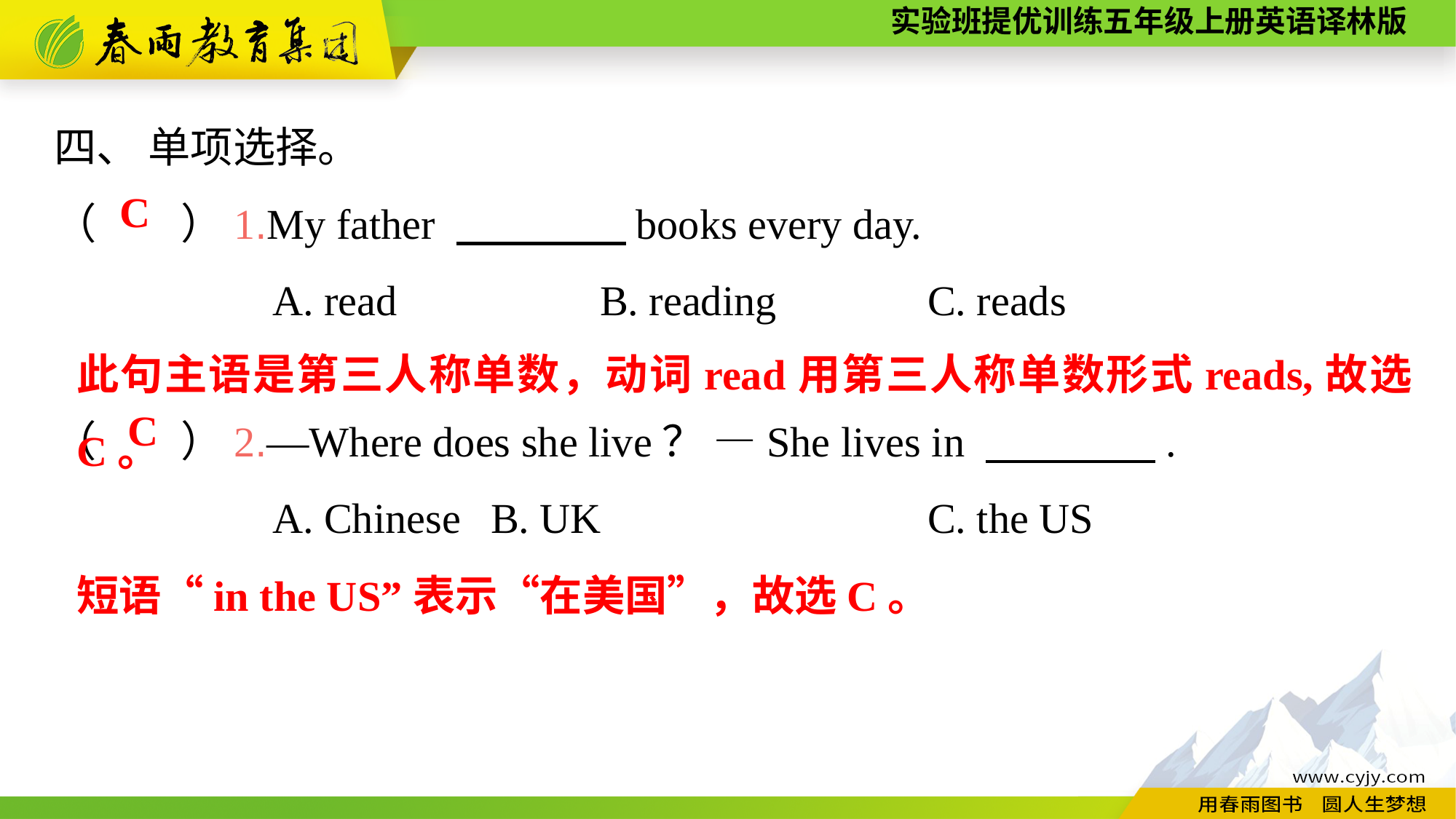

四、 单项选择。
（　　）1.My father 　　　　books every day.
		A. read		B. reading		C. reads

（　　）2.—Where does she live？ —She lives in 　　　　.
		A. Chinese	B. UK			C. the US
C
此句主语是第三人称单数，动词read用第三人称单数形式reads,故选C。
C
短语“in the US”表示“在美国”，故选C。